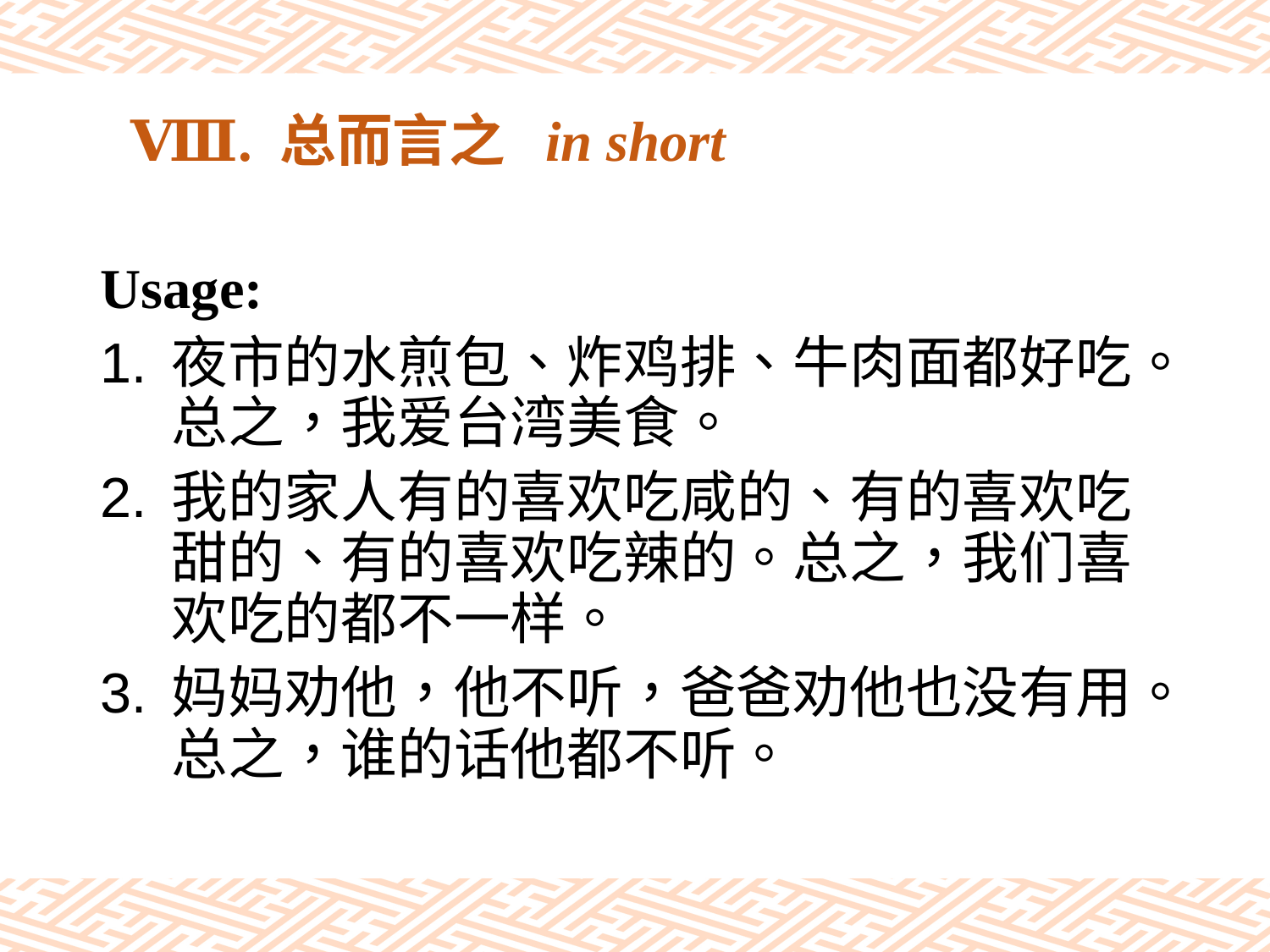

# Ⅷ. 总而言之  in short
Usage:
夜市的水煎包、炸鸡排、牛肉面都好吃。总之，我爱台湾美食。
我的家人有的喜欢吃咸的、有的喜欢吃甜的、有的喜欢吃辣的。总之，我们喜欢吃的都不一样。
妈妈劝他，他不听，爸爸劝他也没有用。总之，谁的话他都不听。